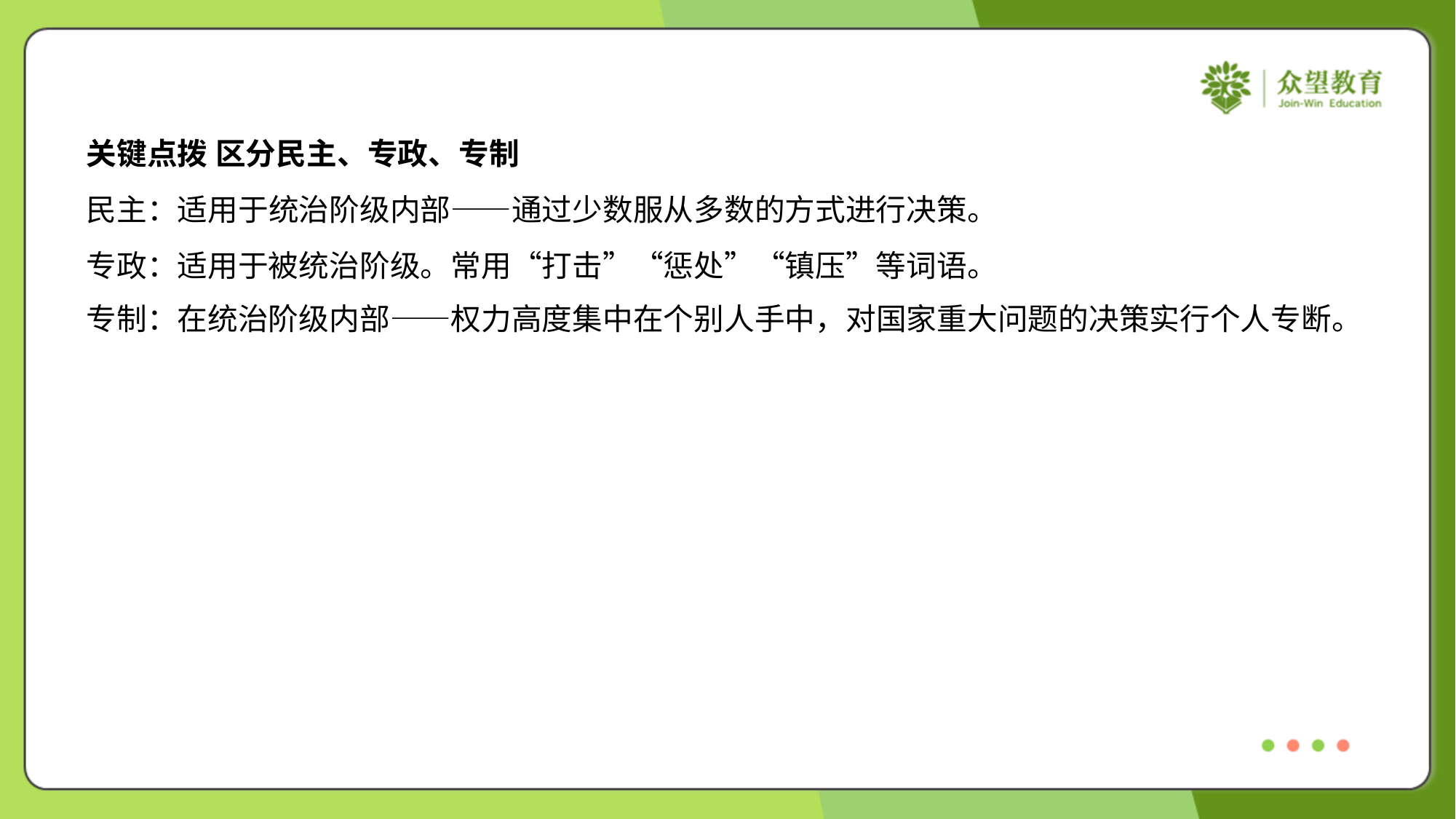

关键点拨 区分民主、专政、专制
民主：适用于统治阶级内部——通过少数服从多数的方式进行决策。
专政：适用于被统治阶级。常用“打击”“惩处”“镇压”等词语。
专制：在统治阶级内部——权力高度集中在个别人手中，对国家重大问题的决策实行个人专断。